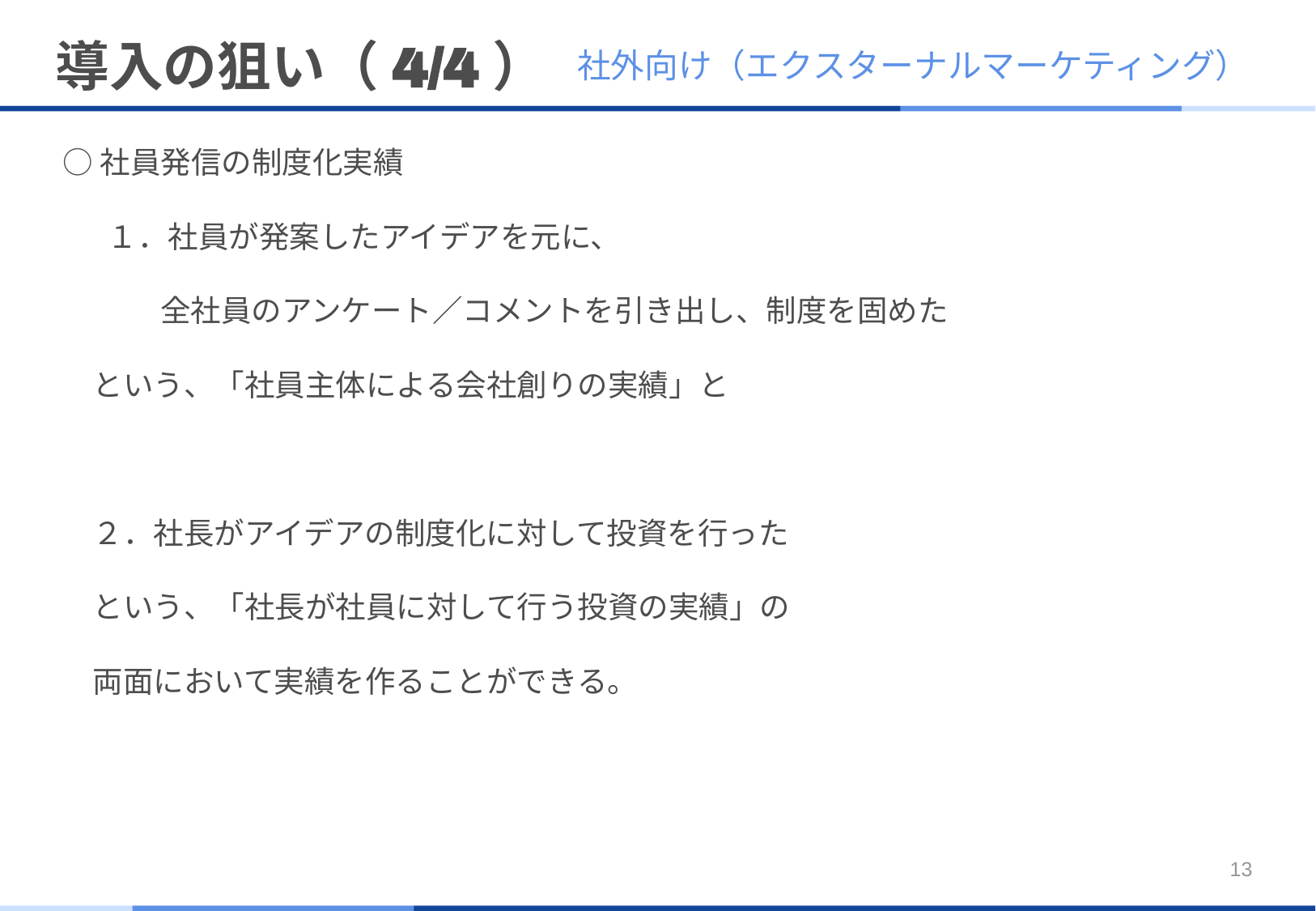

# 導入の狙い（4/4）
社外向け（エクスターナルマーケティング）
○社員発信の制度化実績
 　１．社員が発案したアイデアを元に、
　　　 全社員のアンケート／コメントを引き出し、制度を固めた
　という、「社員主体による会社創りの実績」と

　２．社長がアイデアの制度化に対して投資を行った
　という、「社長が社員に対して行う投資の実績」の
　両面において実績を作ることができる。
13